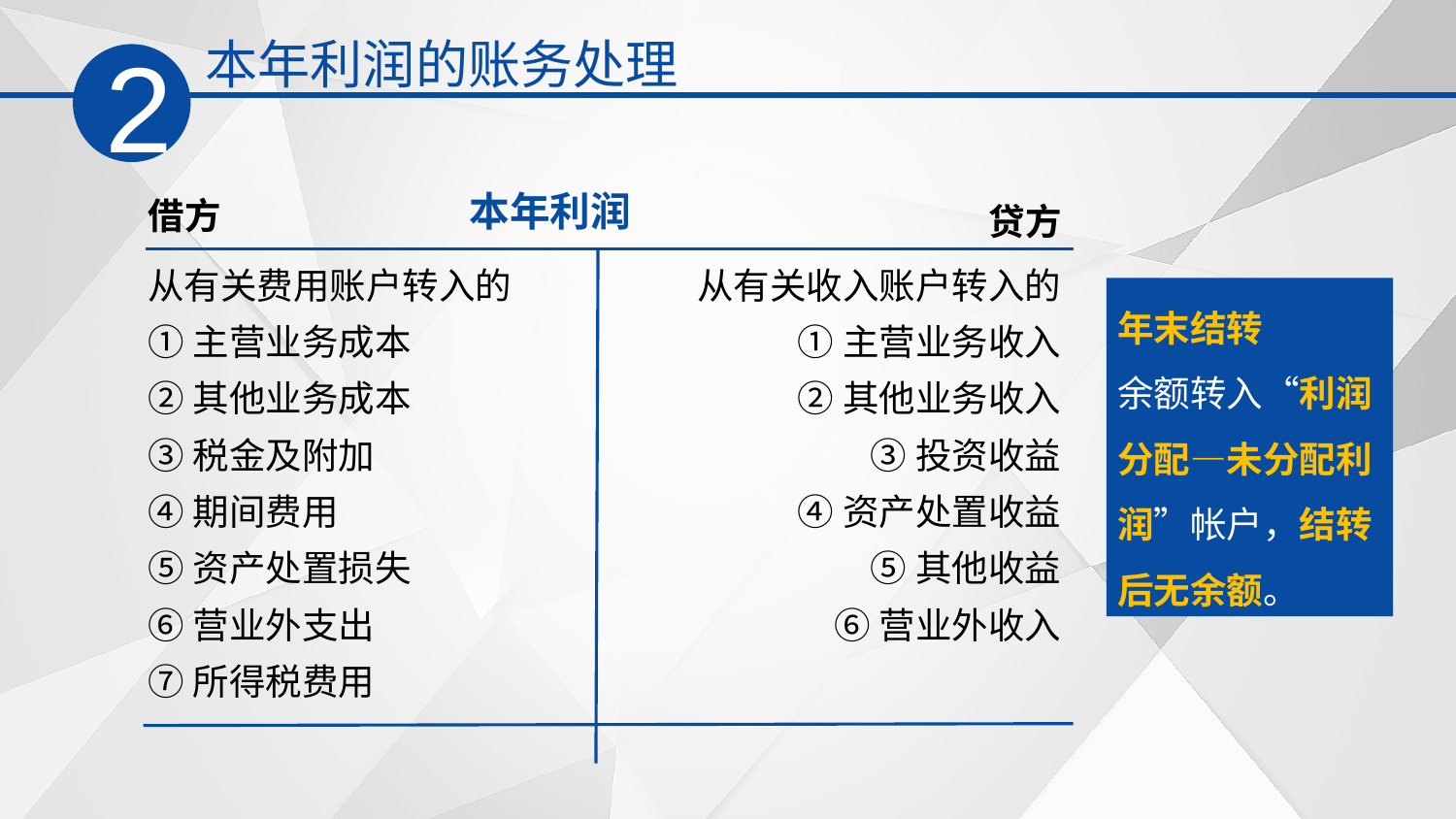

本年利润的账务处理
2

本年利润
借方
贷方
从有关费用账户转入的
①主营业务成本
②其他业务成本
③税金及附加
④期间费用
⑤资产处置损失
⑥营业外支出
⑦所得税费用
从有关收入账户转入的
①主营业务收入
②其他业务收入
③投资收益
④资产处置收益
⑤其他收益
⑥营业外收入
年末结转
余额转入“利润分配—未分配利润”帐户，结转后无余额。